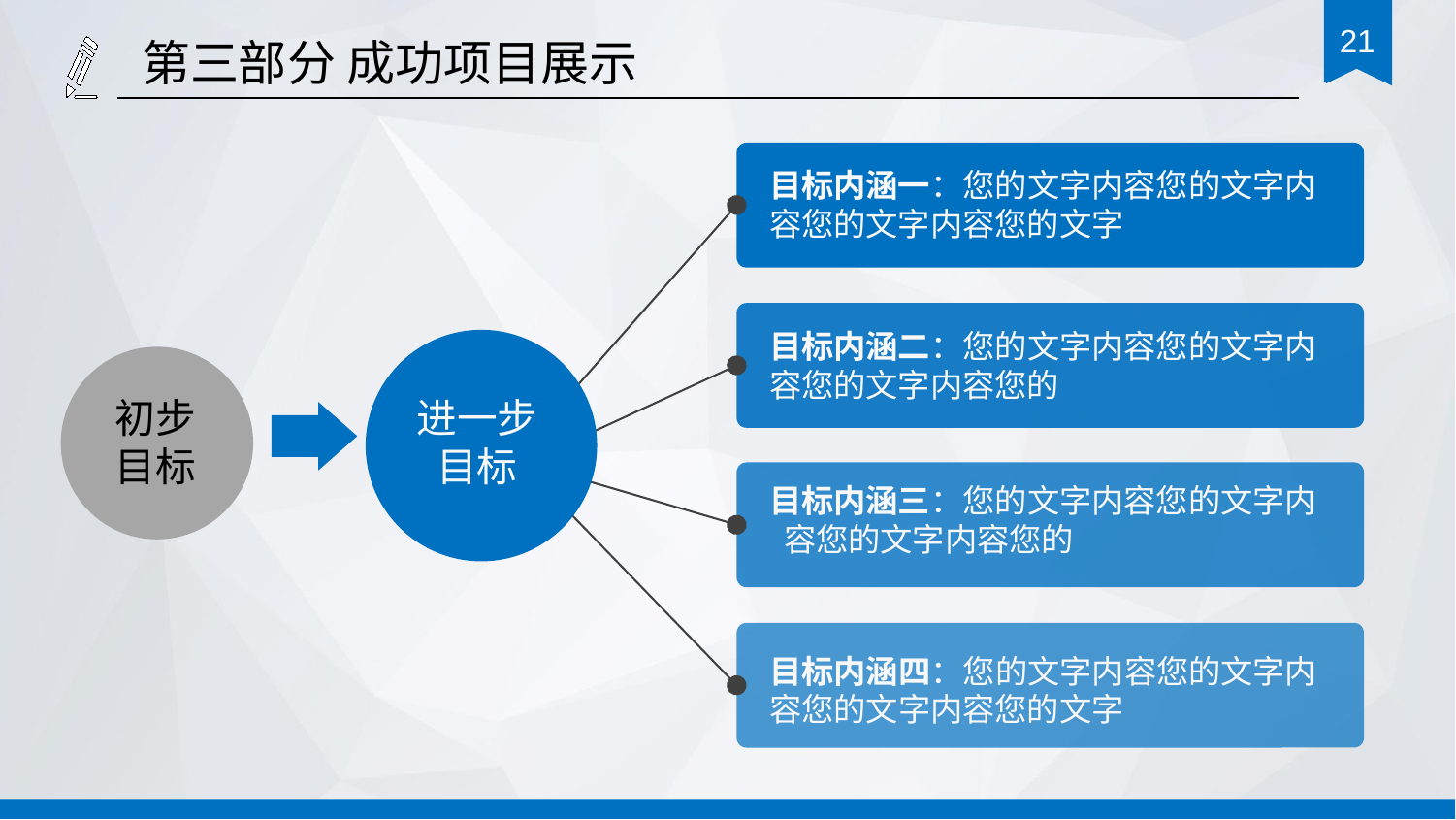

第三部分 成功项目展示

目标内涵一：您的文字内容您的文字内  容您的文字内容您的文字

目标内涵二：您的文字内容您的文字内容您的文字内容您的

初步
目标
进一步目标

目标内涵三：您的文字内容您的文字内   容您的文字内容您的

目标内涵四：您的文字内容您的文字内容您的文字内容您的文字